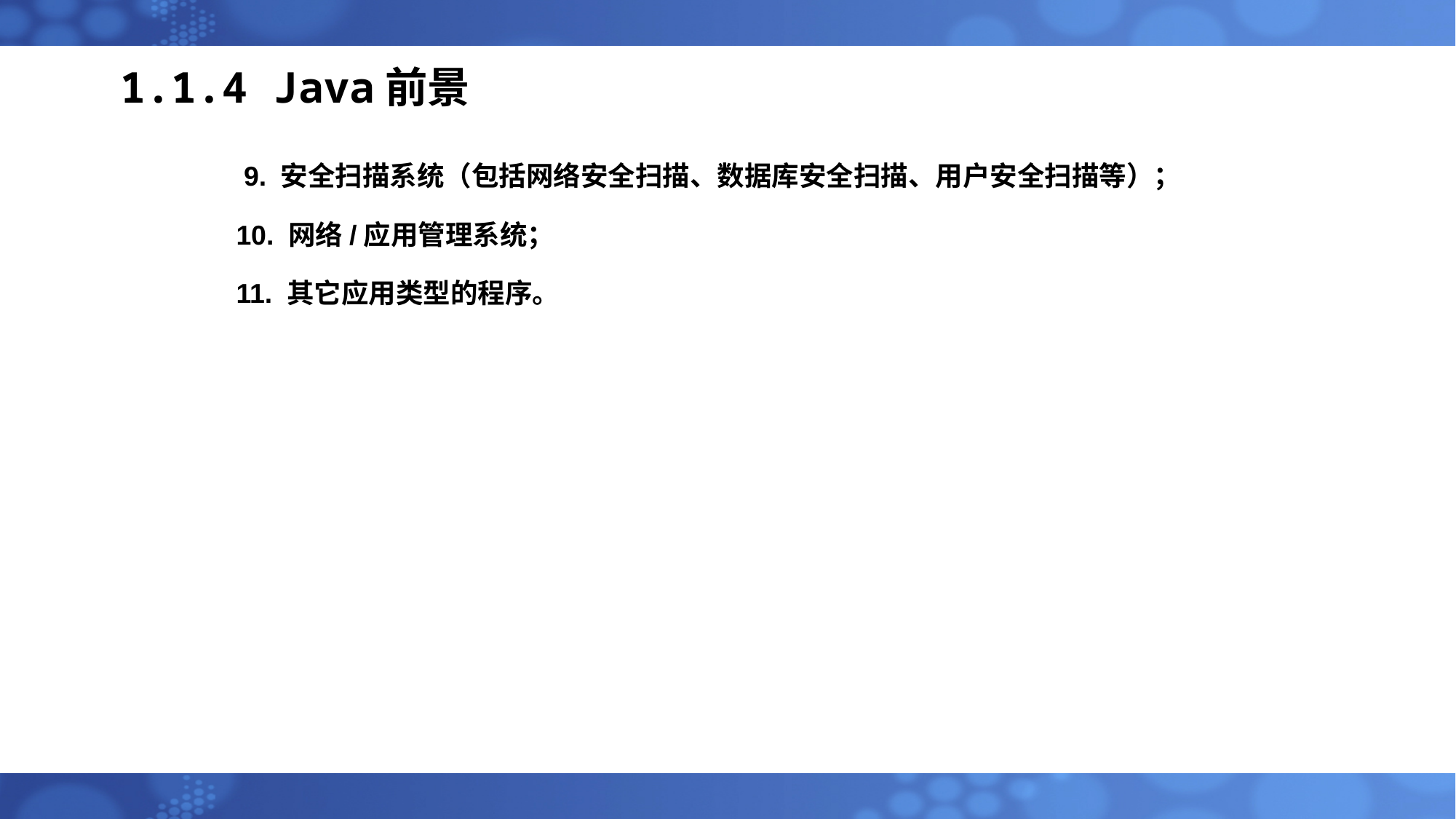

# 1.1.4 Java前景
	 9. 安全扫描系统（包括网络安全扫描、数据库安全扫描、用户安全扫描等）；
	10. 网络/应用管理系统；
	11. 其它应用类型的程序。